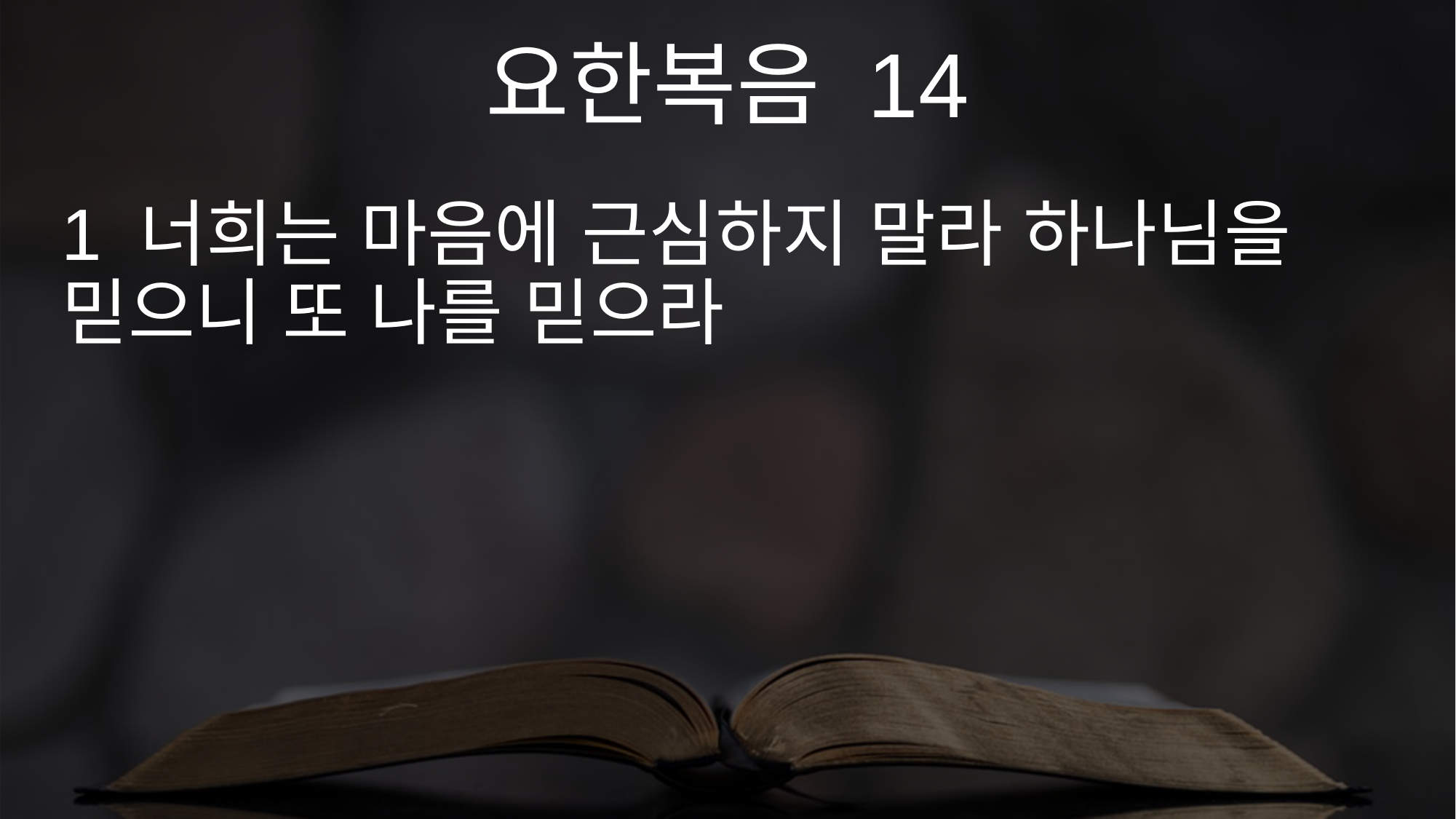

요한복음 14
1 너희는 마음에 근심하지 말라 하나님을 믿으니 또 나를 믿으라